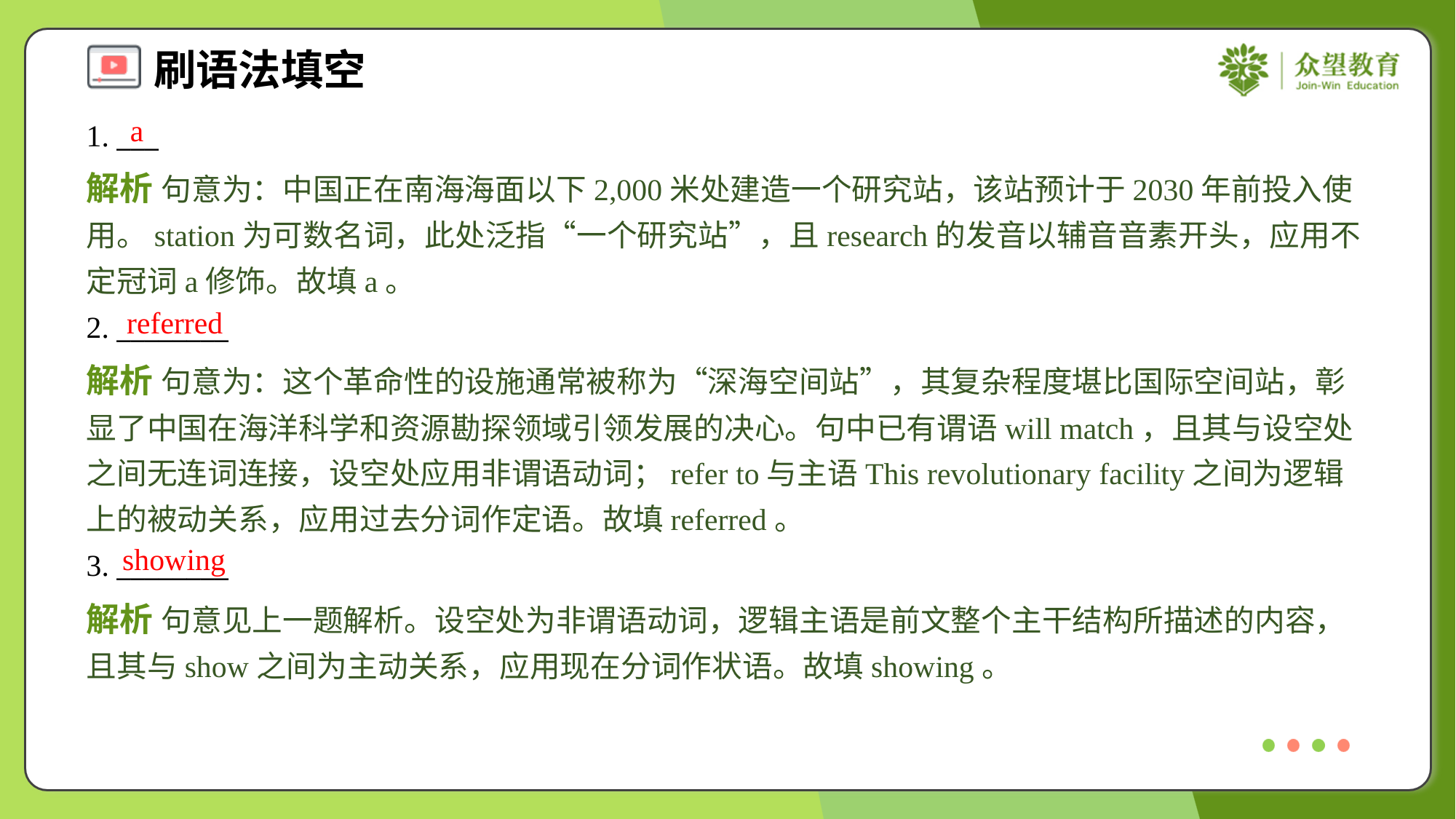

a
1. ___
解析 句意为：中国正在南海海面以下2,000米处建造一个研究站，该站预计于2030年前投入使用。station为可数名词，此处泛指“一个研究站”，且research的发音以辅音音素开头，应用不定冠词a修饰。故填a。
referred
2. ________
解析 句意为：这个革命性的设施通常被称为“深海空间站”，其复杂程度堪比国际空间站，彰显了中国在海洋科学和资源勘探领域引领发展的决心。句中已有谓语will match，且其与设空处之间无连词连接，设空处应用非谓语动词；refer to与主语This revolutionary facility之间为逻辑上的被动关系，应用过去分词作定语。故填referred。
showing
3. ________
解析 句意见上一题解析。设空处为非谓语动词，逻辑主语是前文整个主干结构所描述的内容，且其与show之间为主动关系，应用现在分词作状语。故填showing。